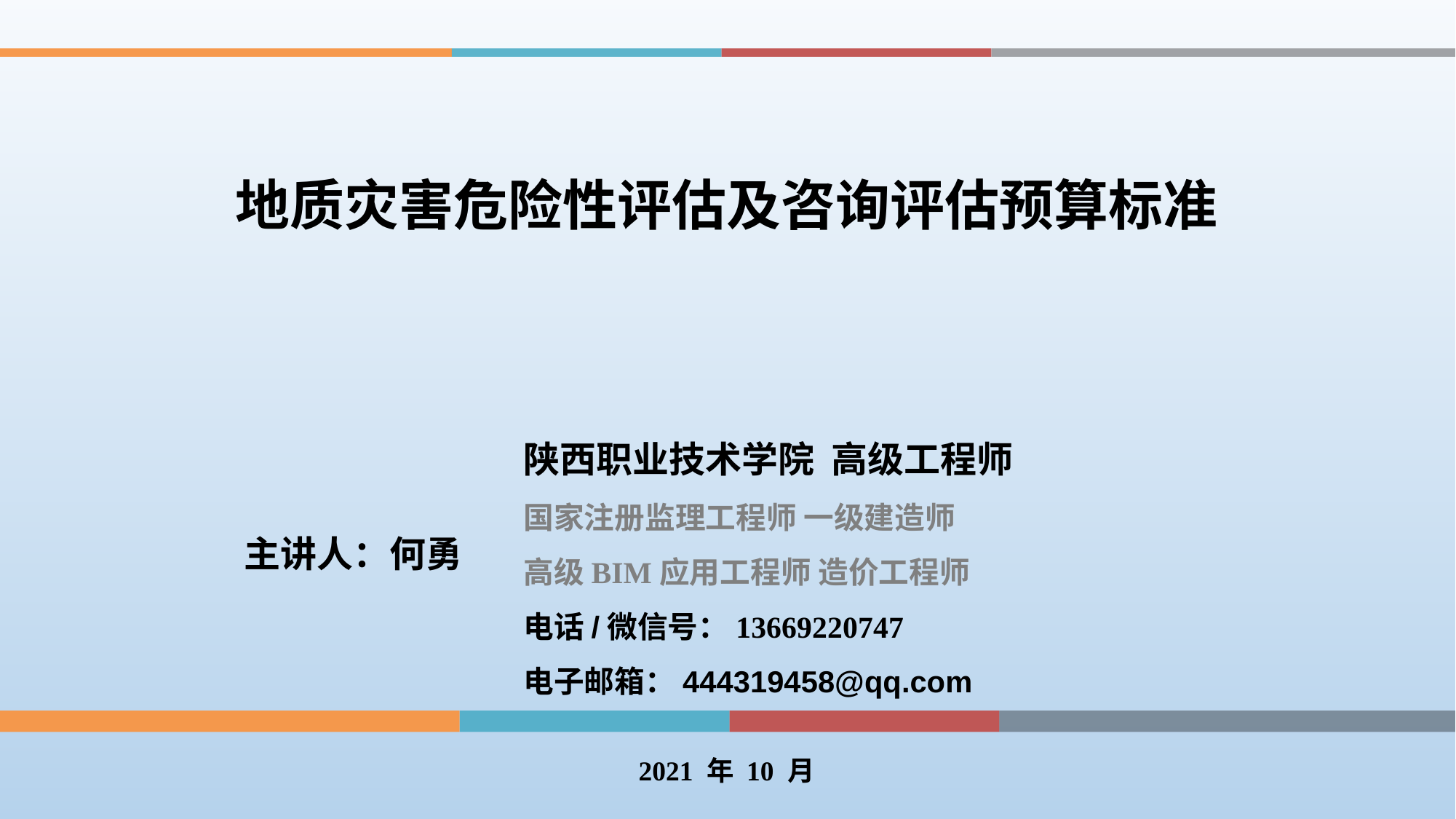

地质灾害危险性评估及咨询评估预算标准
陕西职业技术学院  高级工程师
国家注册监理工程师 一级建造师
高级BIM应用工程师 造价工程师
电话/微信号：13669220747
电子邮箱：444319458@qq.com
主讲人：何勇

2021 年 10 月